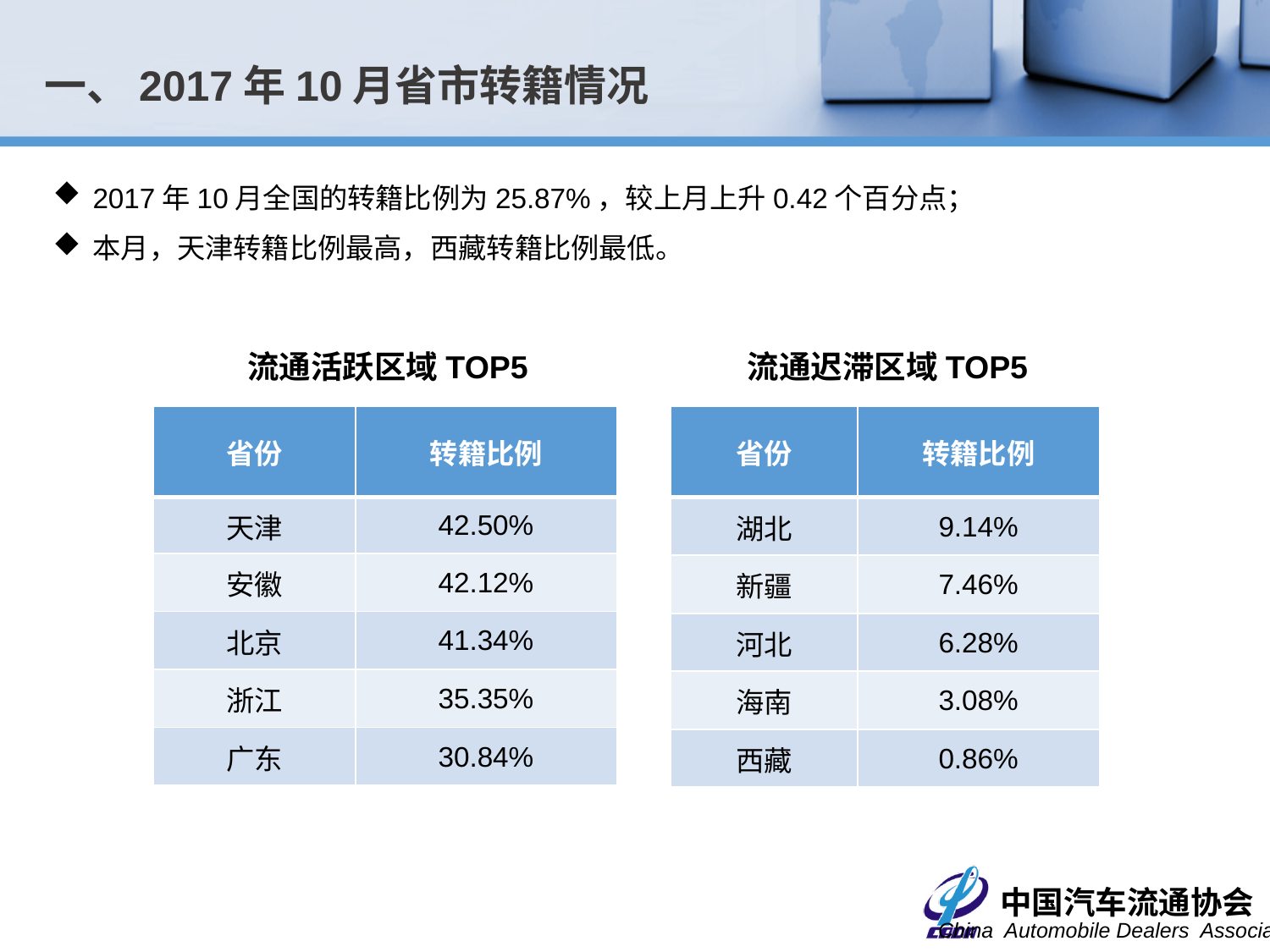

一、2017年10月省市转籍情况
2017年10月全国的转籍比例为25.87%，较上月上升0.42个百分点；
本月，天津转籍比例最高，西藏转籍比例最低。
流通活跃区域TOP5
流通迟滞区域TOP5
| 省份 | 转籍比例 |
| --- | --- |
| 天津 | 42.50% |
| 安徽 | 42.12% |
| 北京 | 41.34% |
| 浙江 | 35.35% |
| 广东 | 30.84% |
| 省份 | 转籍比例 |
| --- | --- |
| 湖北 | 9.14% |
| 新疆 | 7.46% |
| 河北 | 6.28% |
| 海南 | 3.08% |
| 西藏 | 0.86% |